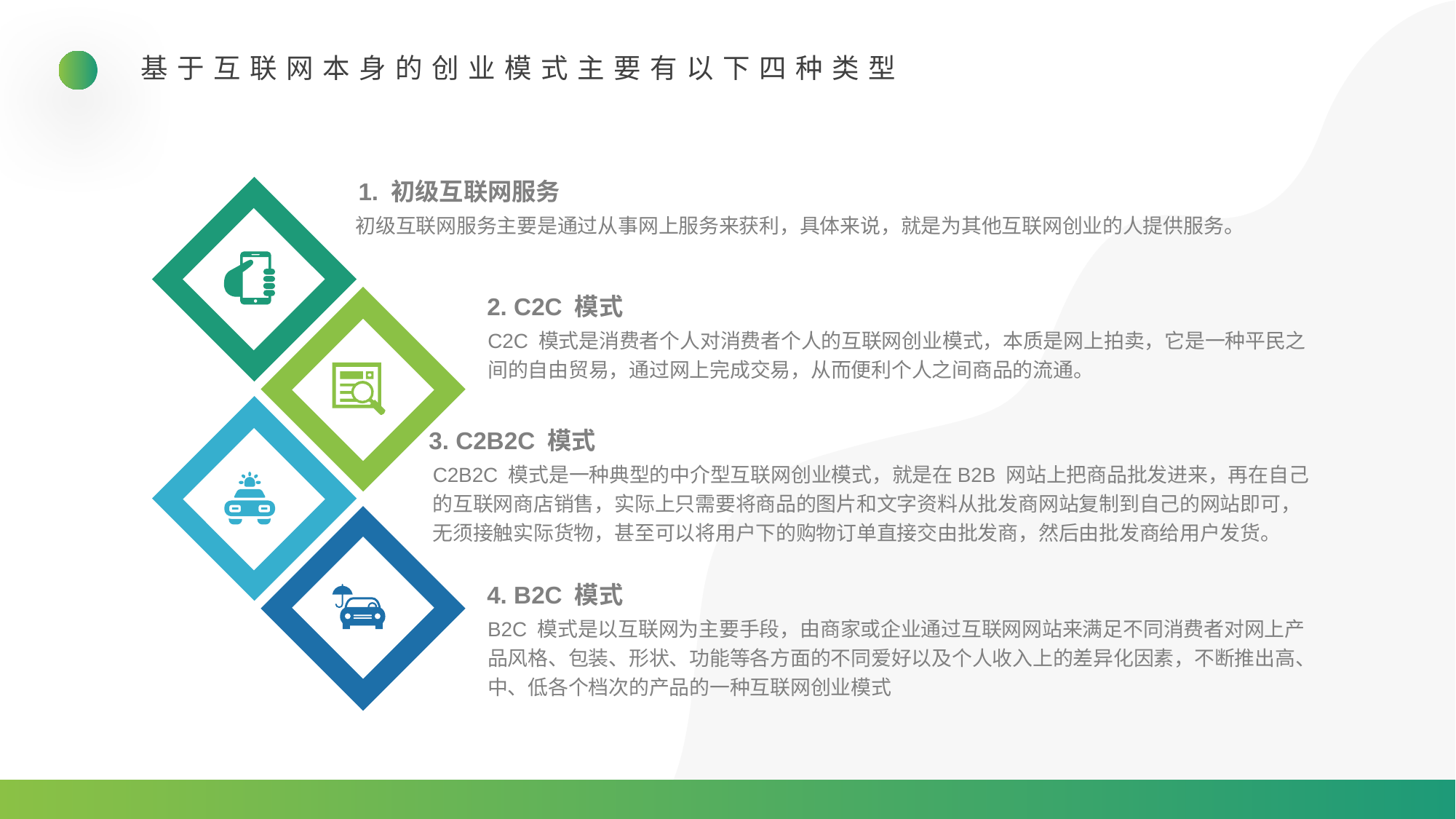

基于互联网本身的创业模式主要有以下四种类型
1. 初级互联网服务
初级互联网服务主要是通过从事网上服务来获利，具体来说，就是为其他互联网创业的人提供服务。

2. C2C 模式
C2C 模式是消费者个人对消费者个人的互联网创业模式，本质是网上拍卖，它是一种平民之间的自由贸易，通过网上完成交易，从而便利个人之间商品的流通。

3. C2B2C 模式
C2B2C 模式是一种典型的中介型互联网创业模式，就是在B2B 网站上把商品批发进来，再在自己的互联网商店销售，实际上只需要将商品的图片和文字资料从批发商网站复制到自己的网站即可，无须接触实际货物，甚至可以将用户下的购物订单直接交由批发商，然后由批发商给用户发货。

4. B2C 模式
B2C 模式是以互联网为主要手段，由商家或企业通过互联网网站来满足不同消费者对网上产品风格、包装、形状、功能等各方面的不同爱好以及个人收入上的差异化因素，不断推出高、中、低各个档次的产品的一种互联网创业模式